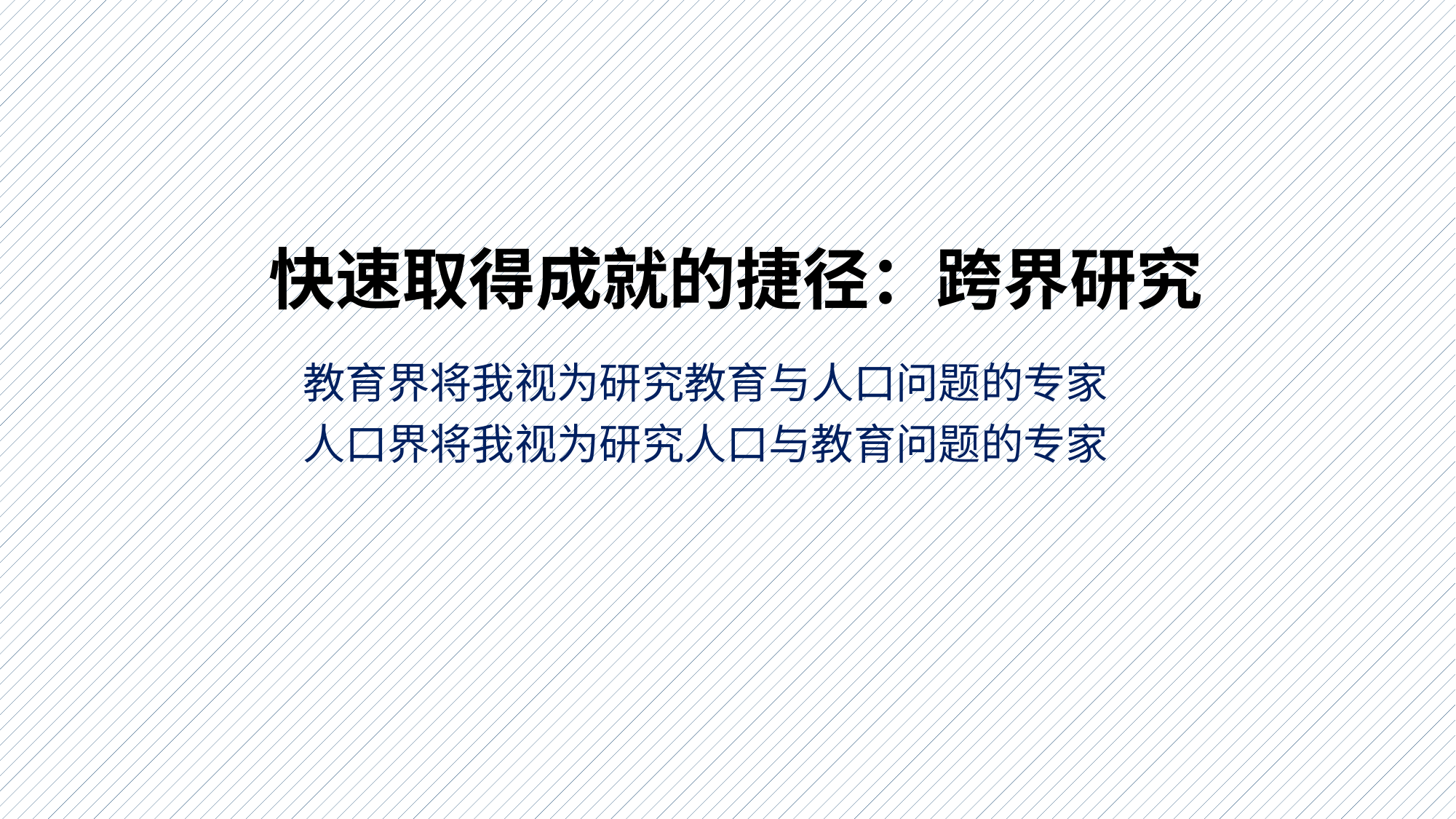

快速取得成就的捷径：跨界研究
教育界将我视为研究教育与人口问题的专家
人口界将我视为研究人口与教育问题的专家